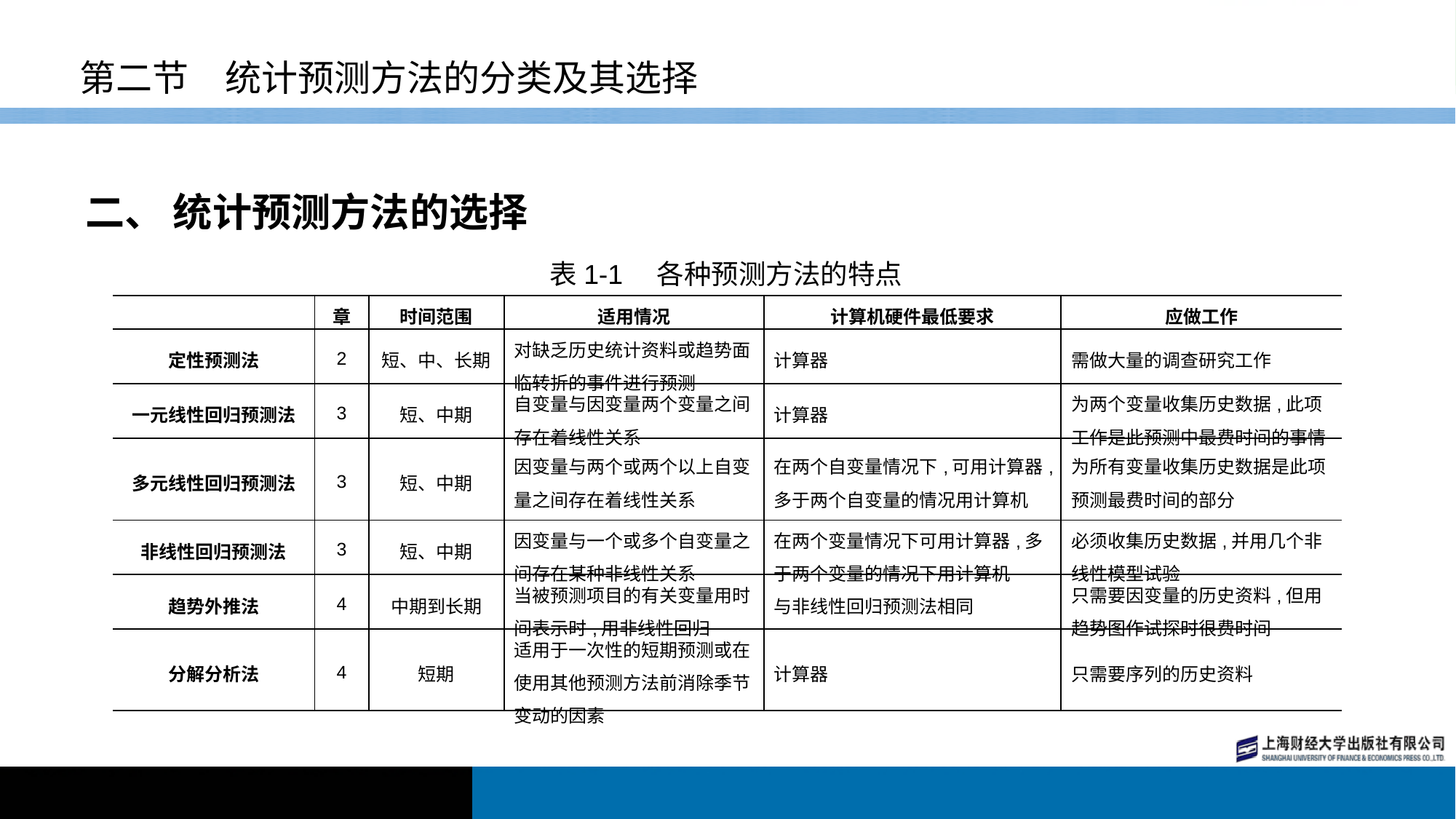

# 第二节　统计预测方法的分类及其选择
二、 统计预测方法的选择
表1-1　各种预测方法的特点
|  | 章 | 时间范围 | 适用情况 | 计算机硬件最低要求 | 应做工作 |
| --- | --- | --- | --- | --- | --- |
| 定性预测法 | 2 | 短、中、长期 | 对缺乏历史统计资料或趋势面临转折的事件进行预测 | 计算器 | 需做大量的调查研究工作 |
| 一元线性回归预测法 | 3 | 短、中期 | 自变量与因变量两个变量之间存在着线性关系 | 计算器 | 为两个变量收集历史数据,此项工作是此预测中最费时间的事情 |
| 多元线性回归预测法 | 3 | 短、中期 | 因变量与两个或两个以上自变量之间存在着线性关系 | 在两个自变量情况下,可用计算器,多于两个自变量的情况用计算机 | 为所有变量收集历史数据是此项预测最费时间的部分 |
| 非线性回归预测法 | 3 | 短、中期 | 因变量与一个或多个自变量之间存在某种非线性关系 | 在两个变量情况下可用计算器,多于两个变量的情况下用计算机 | 必须收集历史数据,并用几个非线性模型试验 |
| 趋势外推法 | 4 | 中期到长期 | 当被预测项目的有关变量用时间表示时,用非线性回归 | 与非线性回归预测法相同 | 只需要因变量的历史资料,但用趋势图作试探时很费时间 |
| 分解分析法 | 4 | 短期 | 适用于一次性的短期预测或在使用其他预测方法前消除季节变动的因素 | 计算器 | 只需要序列的历史资料 |
8